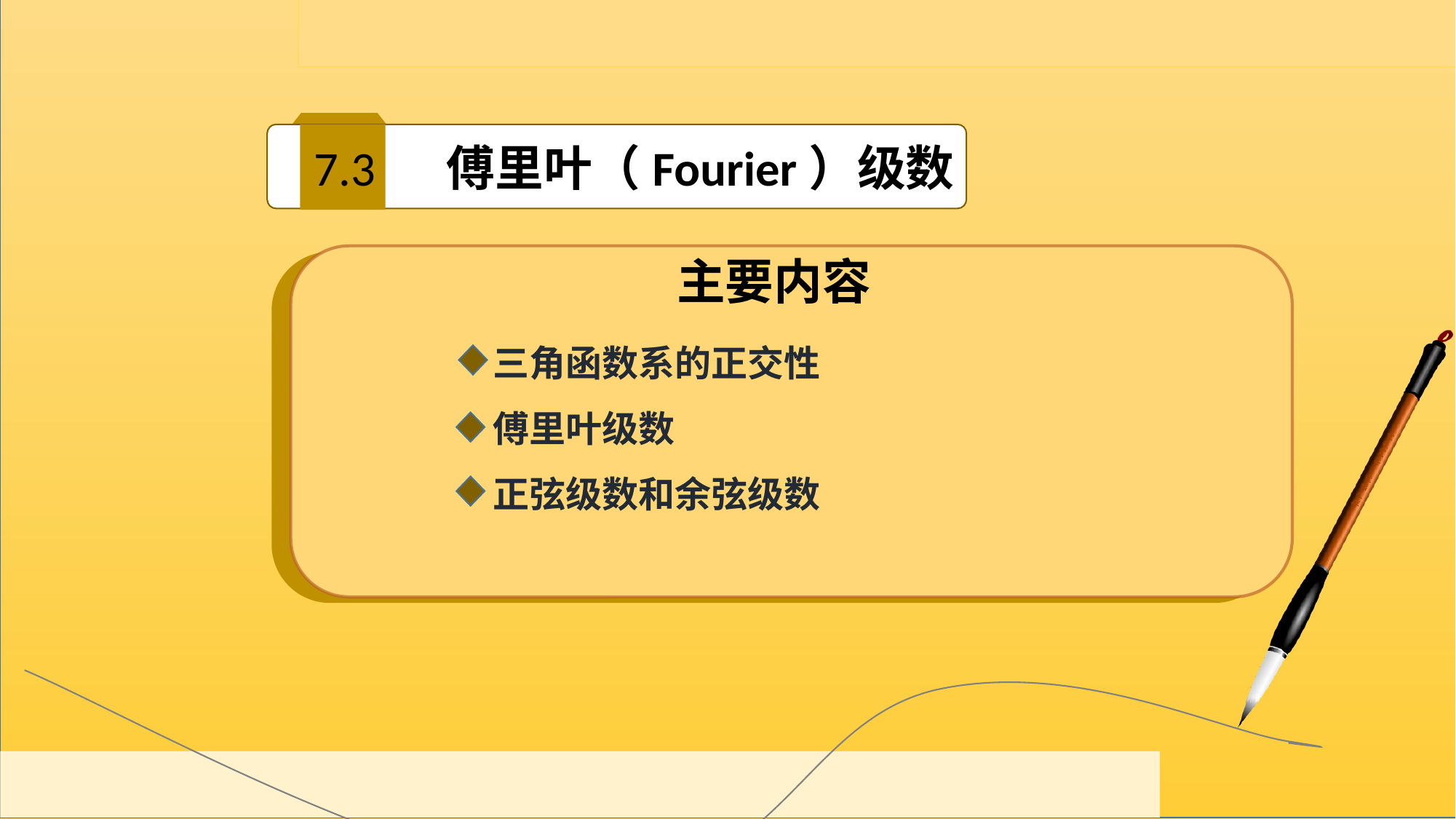

7.3
傅里叶（Fourier）级数
主要内容
  三角函数系的正交性
  傅里叶级数
  正弦级数和余弦级数